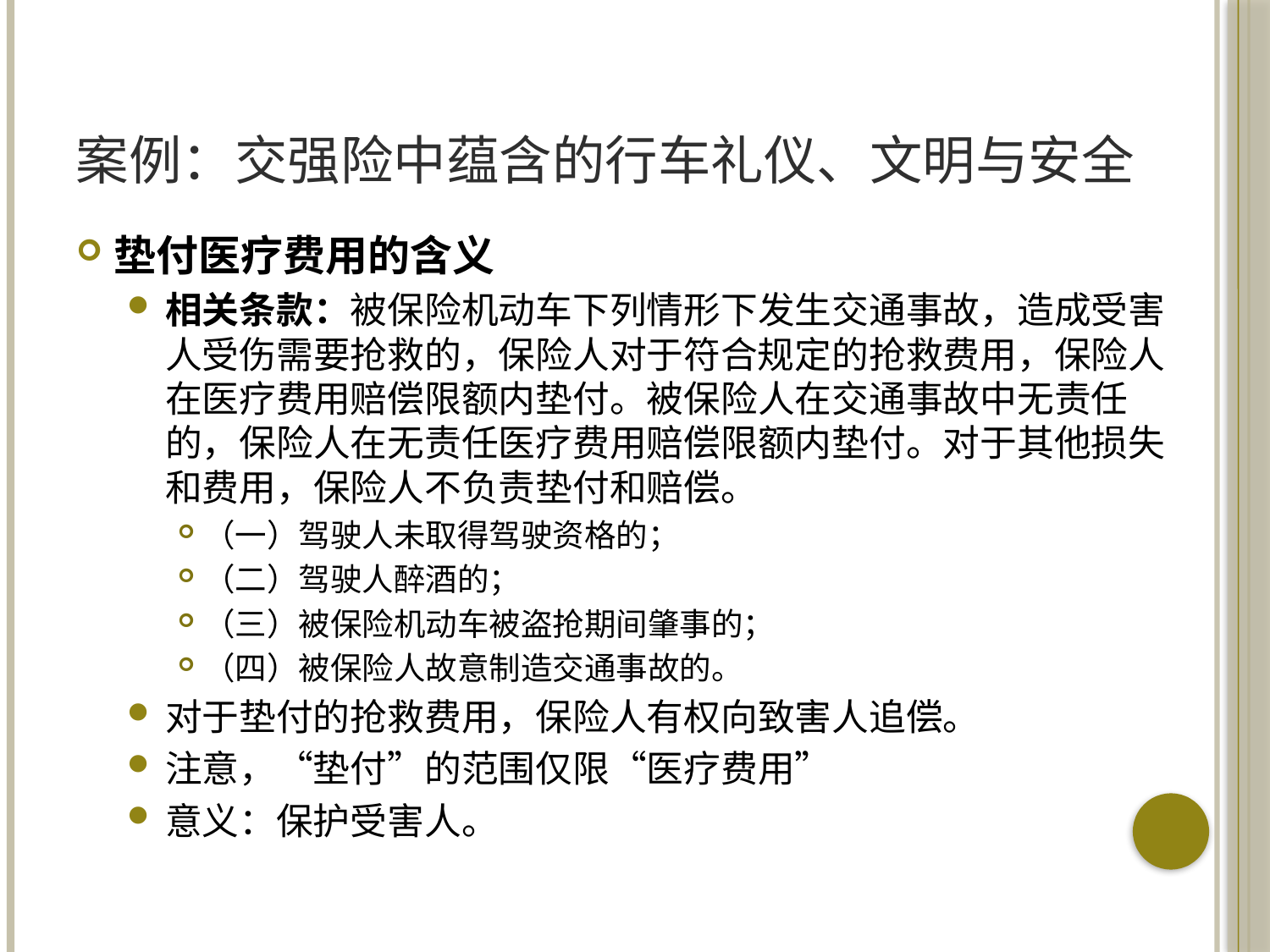

# 案例：交强险中蕴含的行车礼仪、文明与安全
垫付医疗费用的含义
相关条款：被保险机动车下列情形下发生交通事故，造成受害人受伤需要抢救的，保险人对于符合规定的抢救费用，保险人在医疗费用赔偿限额内垫付。被保险人在交通事故中无责任的，保险人在无责任医疗费用赔偿限额内垫付。对于其他损失和费用，保险人不负责垫付和赔偿。
（一）驾驶人未取得驾驶资格的；
（二）驾驶人醉酒的；
（三）被保险机动车被盗抢期间肇事的；
（四）被保险人故意制造交通事故的。
对于垫付的抢救费用，保险人有权向致害人追偿。
注意，“垫付”的范围仅限“医疗费用”
意义：保护受害人。